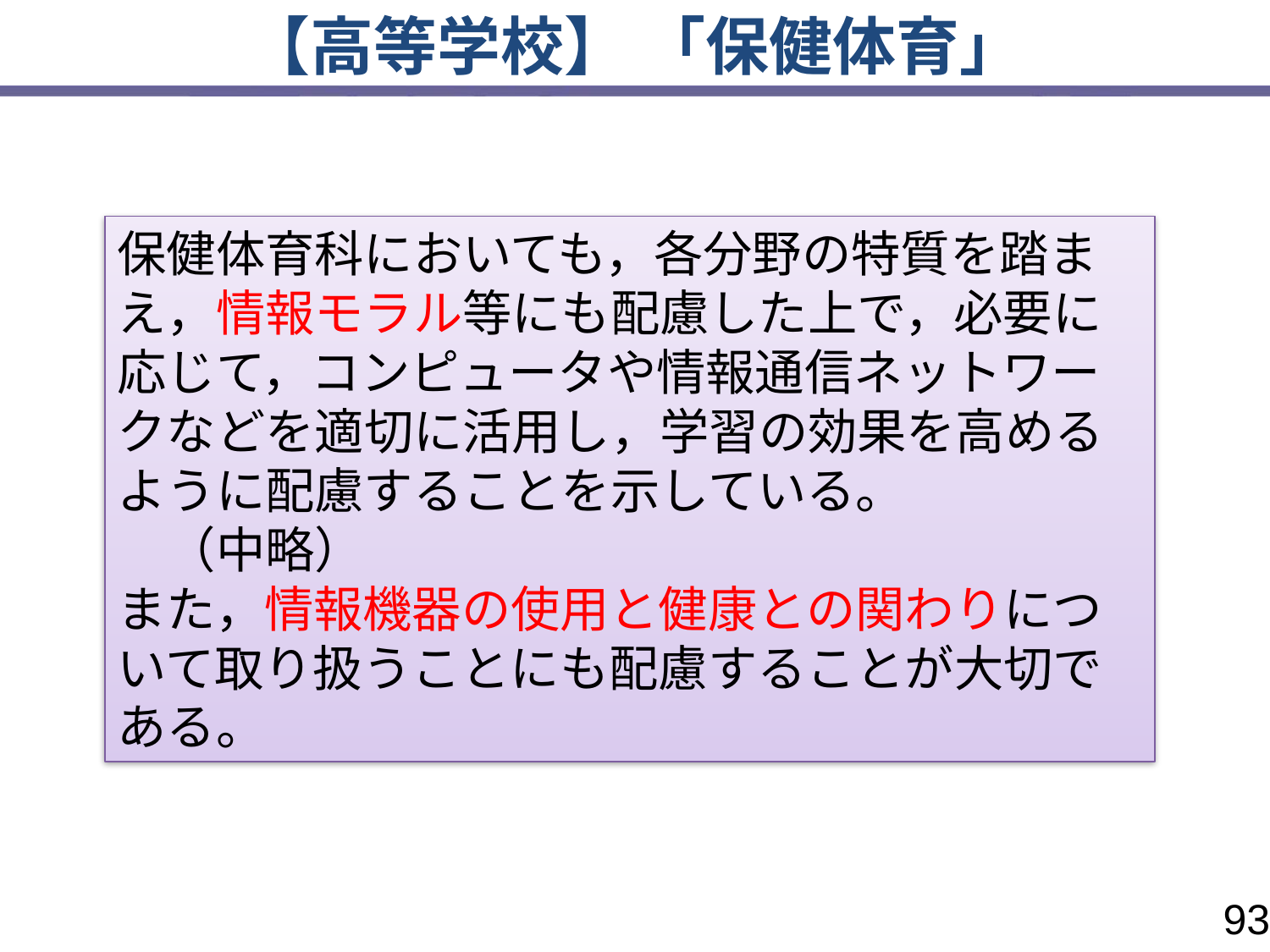

【高等学校】 「保健体育」
保健体育科においても，各分野の特質を踏まえ，情報モラル等にも配慮した上で，必要に応じて，コンピュータや情報通信ネットワークなどを適切に活用し，学習の効果を高めるように配慮することを示している。
　（中略）
また，情報機器の使用と健康との関わりについて取り扱うことにも配慮することが大切である。
93